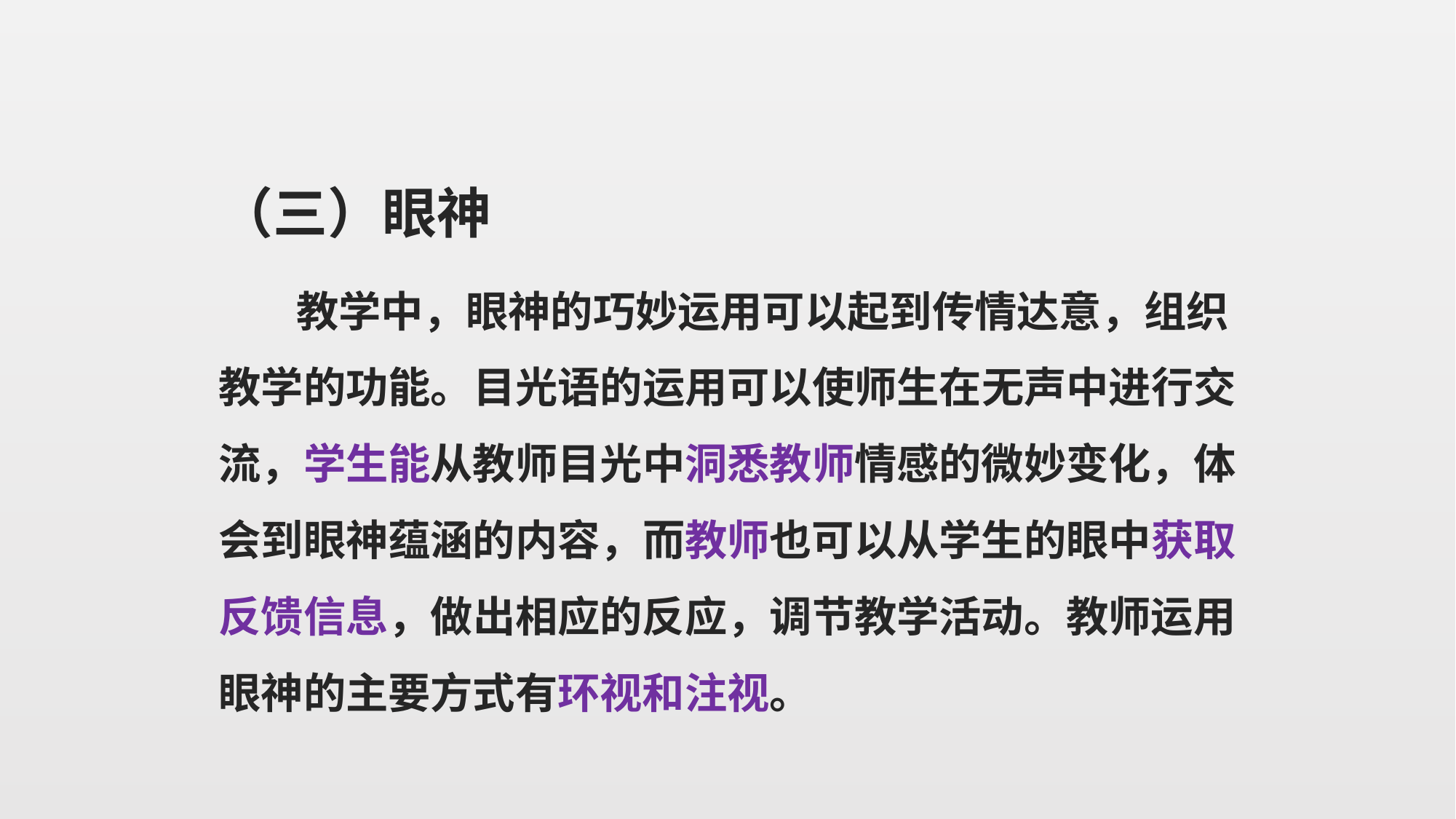

（三）眼神
       教学中，眼神的巧妙运用可以起到传情达意，组织教学的功能。目光语的运用可以使师生在无声中进行交流，学生能从教师目光中洞悉教师情感的微妙变化，体会到眼神蕴涵的内容，而教师也可以从学生的眼中获取反馈信息，做出相应的反应，调节教学活动。教师运用眼神的主要方式有环视和注视。